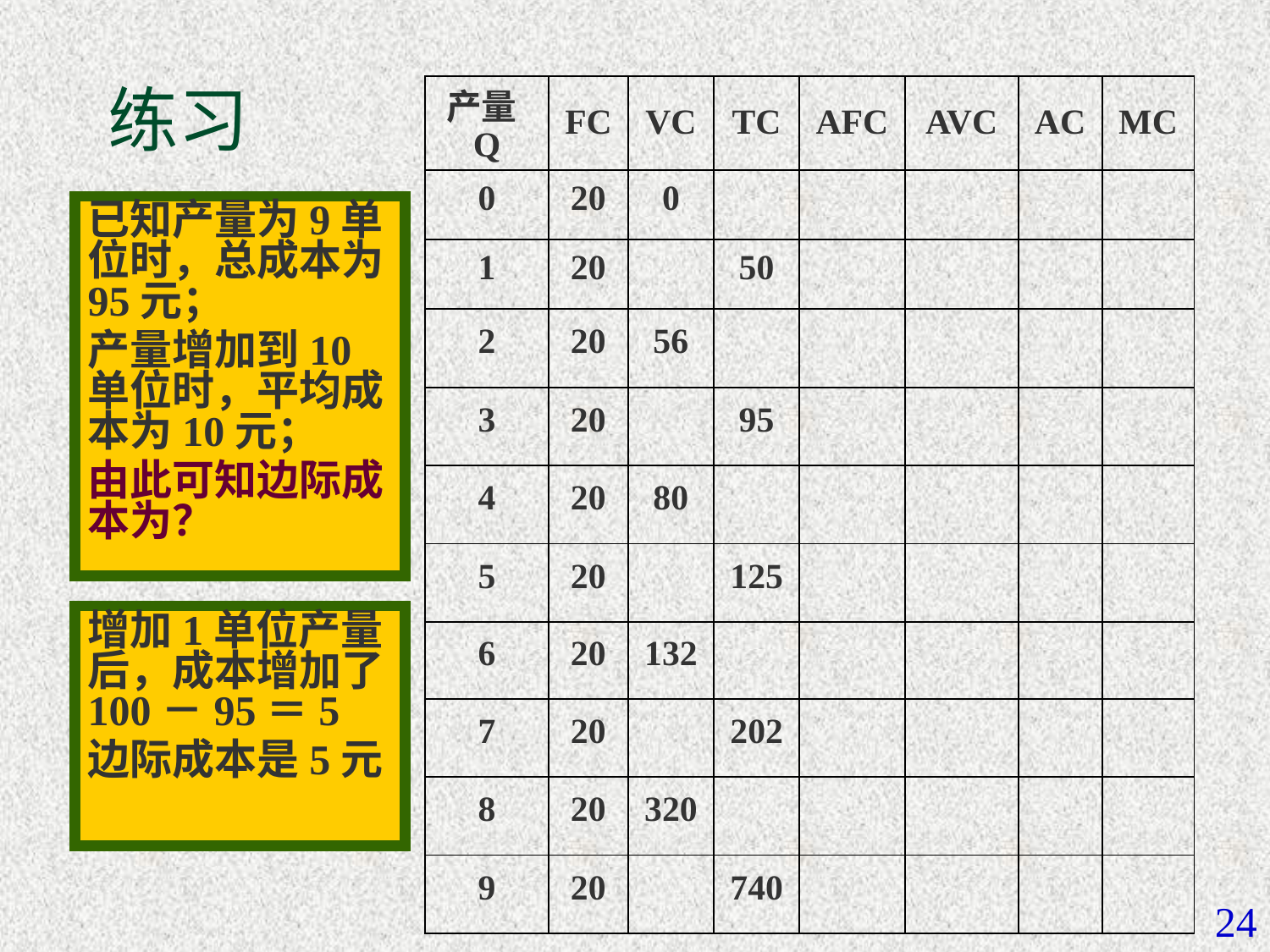

# 练习
| 产量Q | FC | VC | TC | AFC | AVC | AC | MC |
| --- | --- | --- | --- | --- | --- | --- | --- |
| 0 | 20 | 0 |  |  |  |  |  |
| 1 | 20 |  | 50 |  |  |  |  |
| 2 | 20 | 56 |  |  |  |  |  |
| 3 | 20 |  | 95 |  |  |  |  |
| 4 | 20 | 80 |  |  |  |  |  |
| 5 | 20 |  | 125 |  |  |  |  |
| 6 | 20 | 132 |  |  |  |  |  |
| 7 | 20 |  | 202 |  |  |  |  |
| 8 | 20 | 320 |  |  |  |  |  |
| 9 | 20 |  | 740 |  |  |  |  |
已知产量为9单位时，总成本为95元；
产量增加到10单位时，平均成本为10元；
由此可知边际成本为？
增加1单位产量后，成本增加了100－95＝5
边际成本是5元
24